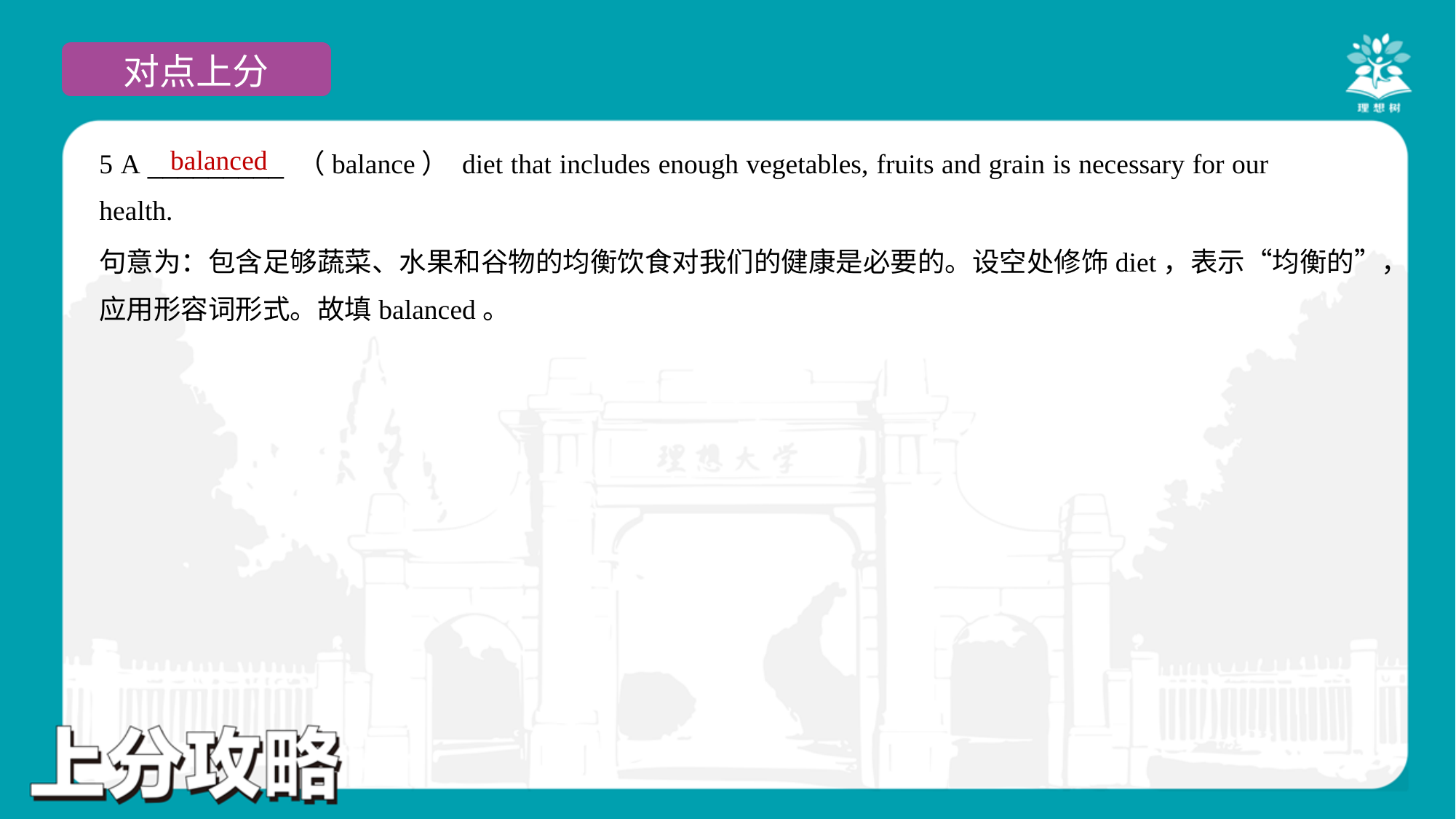

balanced
5 A _________ （balance） diet that includes enough vegetables, fruits and grain is necessary for our
health.
句意为：包含足够蔬菜、水果和谷物的均衡饮食对我们的健康是必要的。设空处修饰diet，表示“均衡的”，
应用形容词形式。故填balanced。